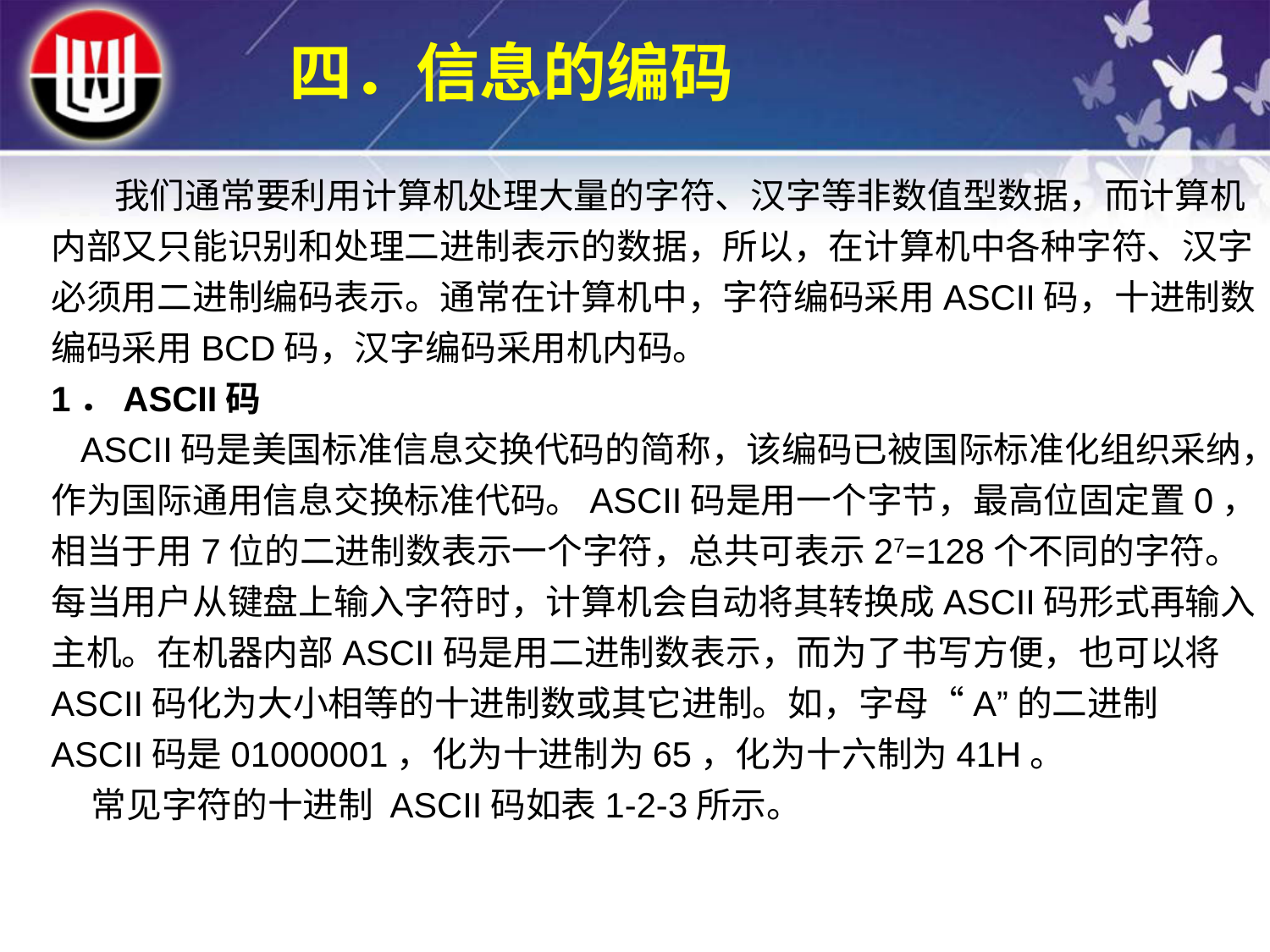

四．信息的编码
       我们通常要利用计算机处理大量的字符、汉字等非数值型数据，而计算机内部又只能识别和处理二进制表示的数据，所以，在计算机中各种字符、汉字必须用二进制编码表示。通常在计算机中，字符编码采用ASCII码，十进制数编码采用BCD码，汉字编码采用机内码。
1．ASCII码
   ASCII码是美国标准信息交换代码的简称，该编码已被国际标准化组织采纳，作为国际通用信息交换标准代码。ASCII码是用一个字节，最高位固定置0，相当于用7位的二进制数表示一个字符，总共可表示27=128个不同的字符。每当用户从键盘上输入字符时，计算机会自动将其转换成ASCII码形式再输入主机。在机器内部ASCII码是用二进制数表示，而为了书写方便，也可以将ASCII码化为大小相等的十进制数或其它进制。如，字母“A”的二进制ASCII码是01000001，化为十进制为65，化为十六制为41H。
    常见字符的十进制 ASCII码如表1-2-3所示。